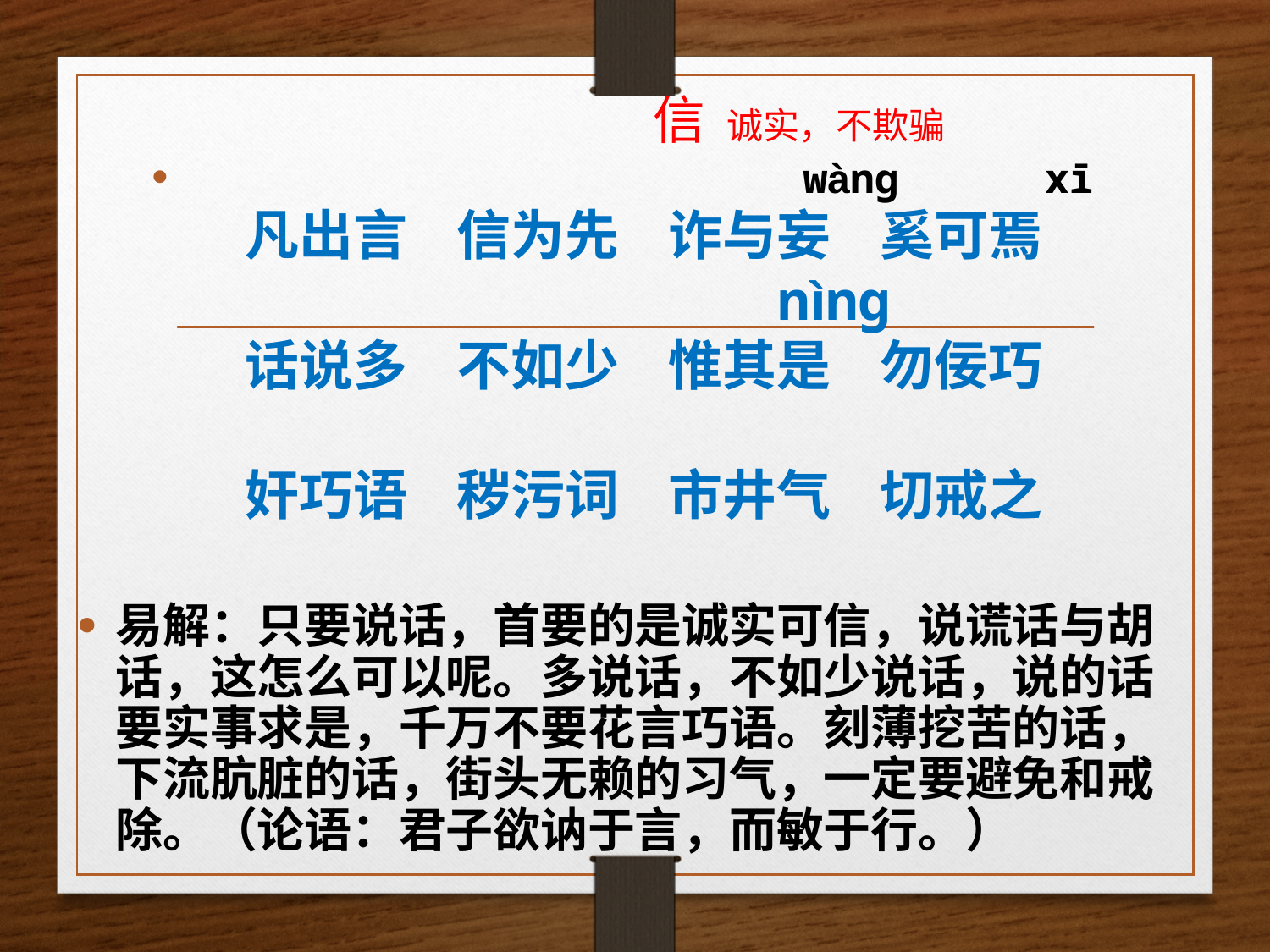

# 信  诚实，不欺骗
                         wàng      xī
凡出言    信为先    诈与妄    奚可焉
                              nìng
话说多    不如少    惟其是    勿佞巧
奸巧语    秽污词    市井气    切戒之
易解：只要说话，首要的是诚实可信，说谎话与胡话，这怎么可以呢。多说话，不如少说话，说的话要实事求是，千万不要花言巧语。刻薄挖苦的话，下流肮脏的话，街头无赖的习气，一定要避免和戒除。（论语：君子欲讷于言，而敏于行。）